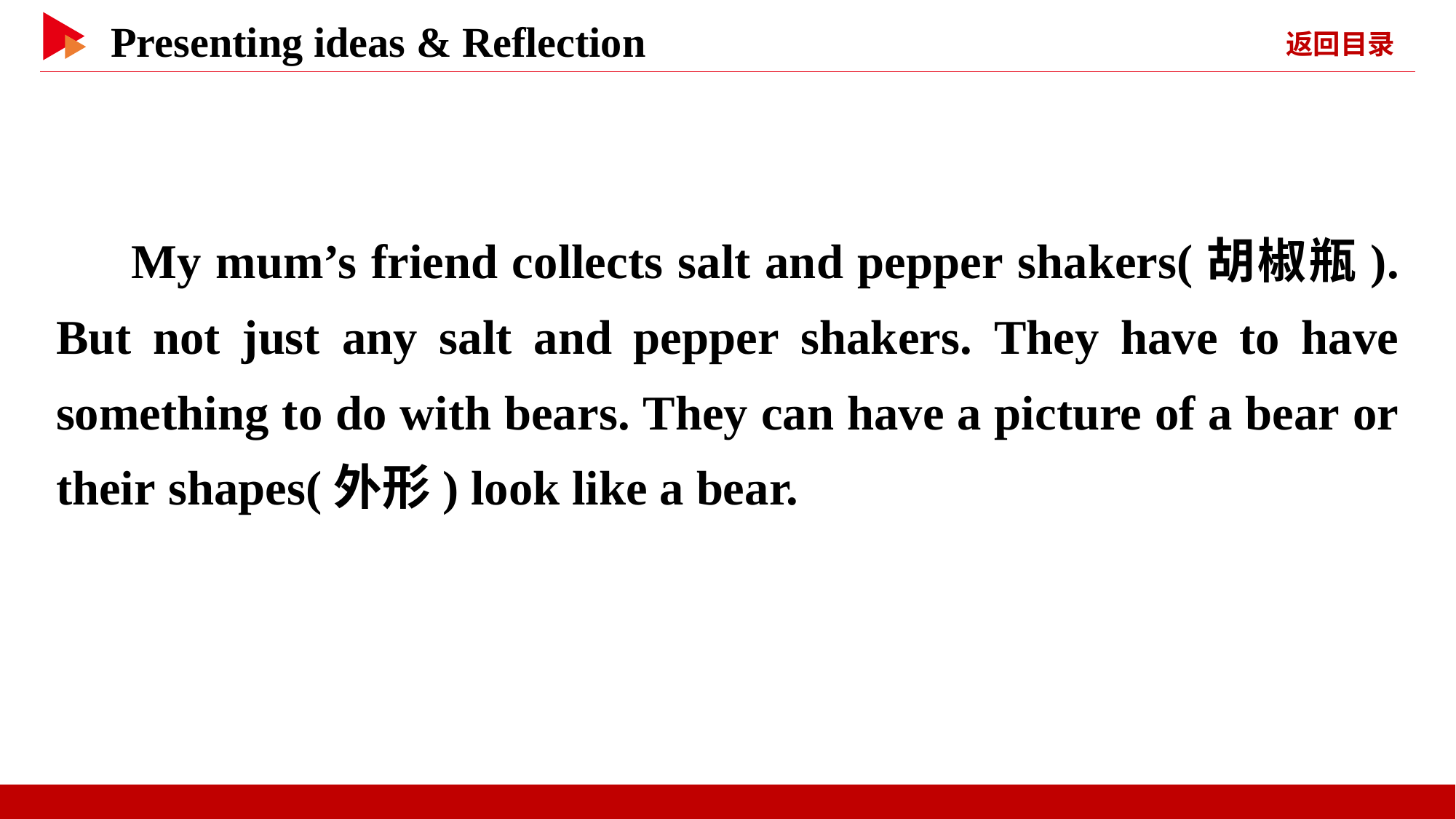

My mum’s friend collects salt and pepper shakers(胡椒瓶). But not just any salt and pepper shakers. They have to have something to do with bears. They can have a picture of a bear or their shapes(外形) look like a bear.